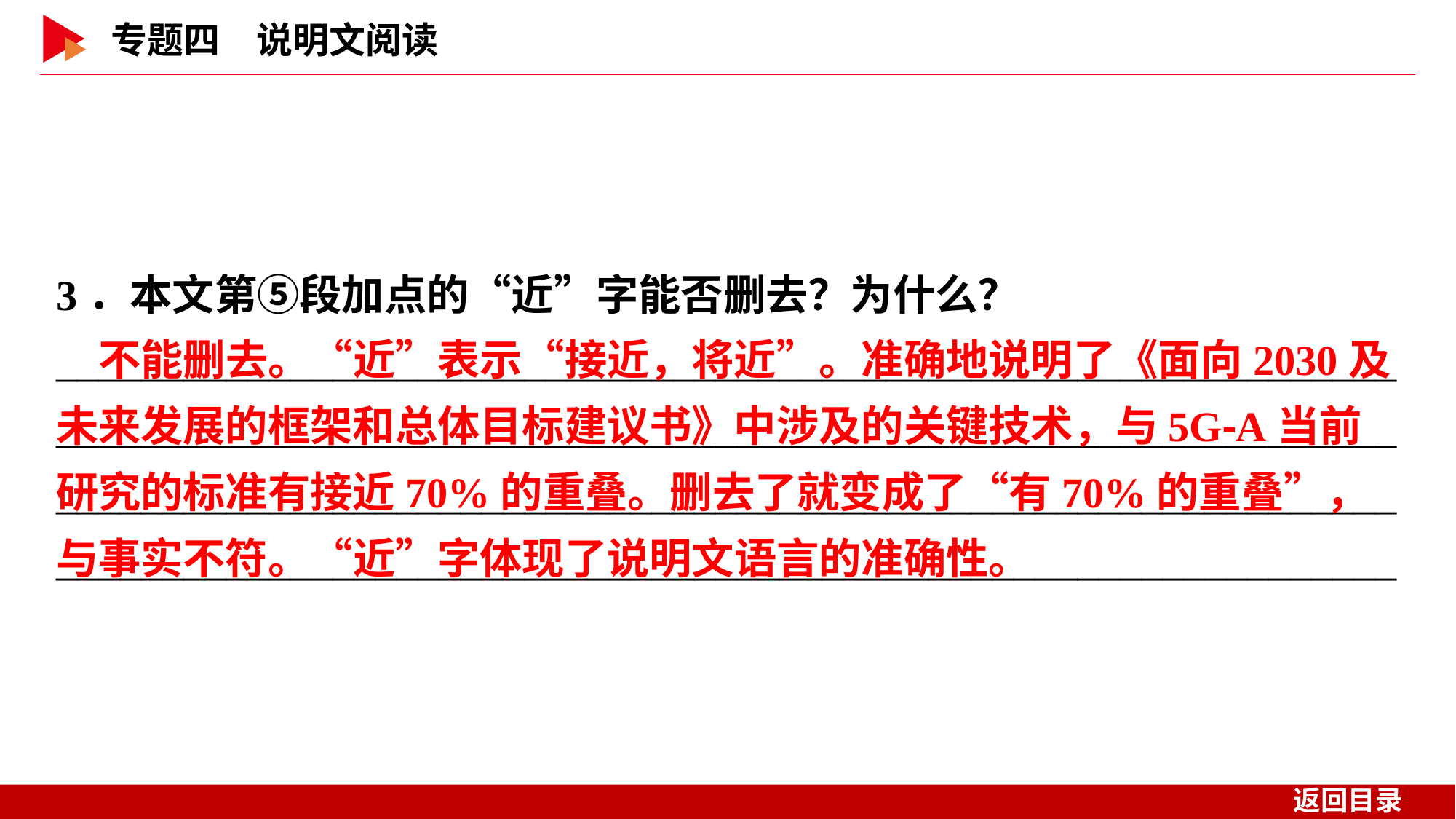

3．本文第⑤段加点的“近”字能否删去？为什么？____________________________________________________________________________________________________________________________________________________________________________________________________________________________________________________________
　不能删去。“近”表示“接近，将近”。准确地说明了《面向2030及未来发展的框架和总体目标建议书》中涉及的关键技术，与5G⁃A当前研究的标准有接近70%的重叠。删去了就变成了“有70%的重叠”，与事实不符。“近”字体现了说明文语言的准确性。